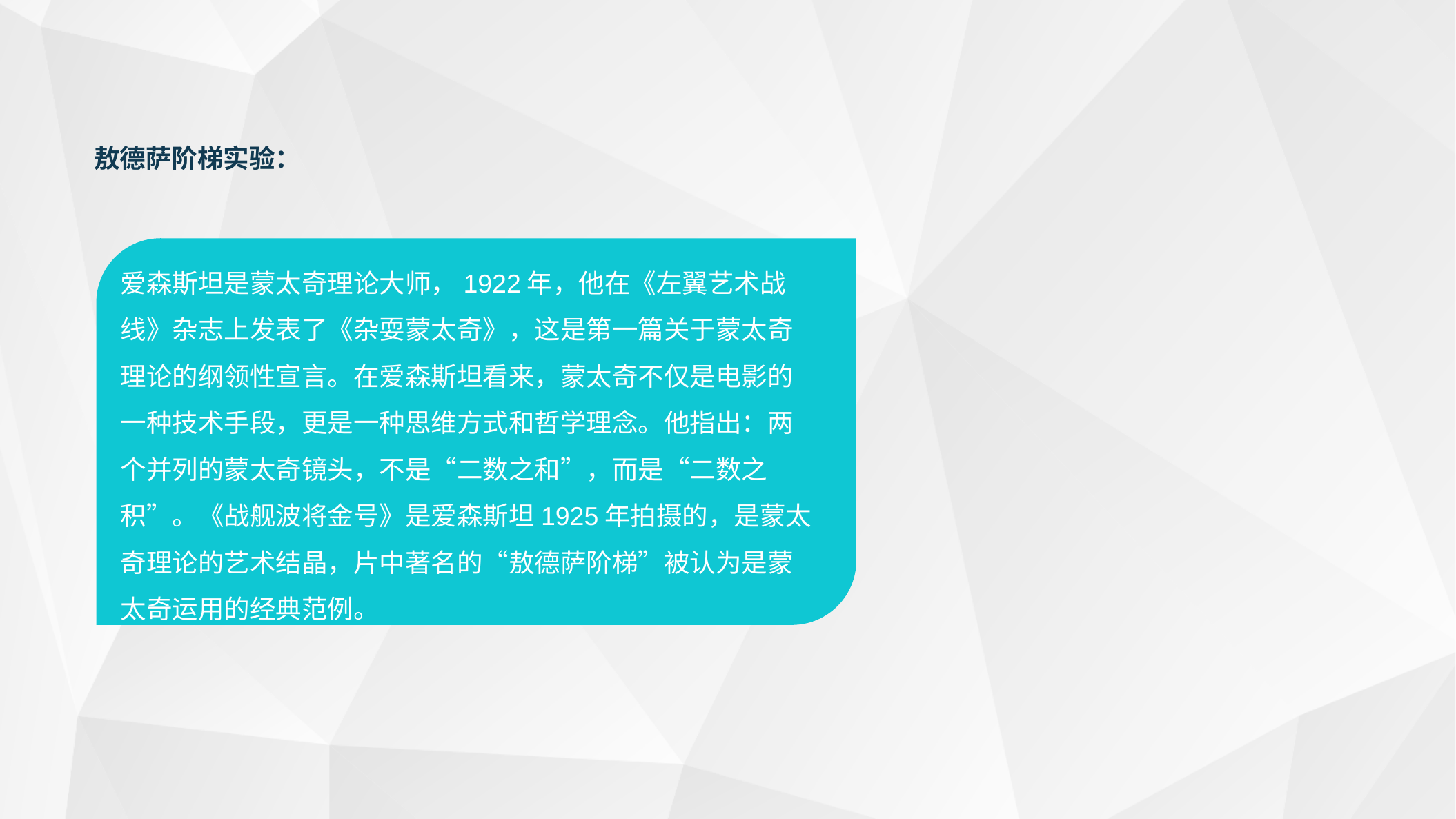

敖德萨阶梯实验：

爱森斯坦是蒙太奇理论大师，1922年，他在《左翼艺术战线》杂志上发表了《杂耍蒙太奇》，这是第一篇关于蒙太奇理论的纲领性宣言。在爱森斯坦看来，蒙太奇不仅是电影的一种技术手段，更是一种思维方式和哲学理念。他指出：两个并列的蒙太奇镜头，不是“二数之和”，而是“二数之积”。《战舰波将金号》是爱森斯坦1925年拍摄的，是蒙太奇理论的艺术结晶，片中著名的“敖德萨阶梯”被认为是蒙太奇运用的经典范例。